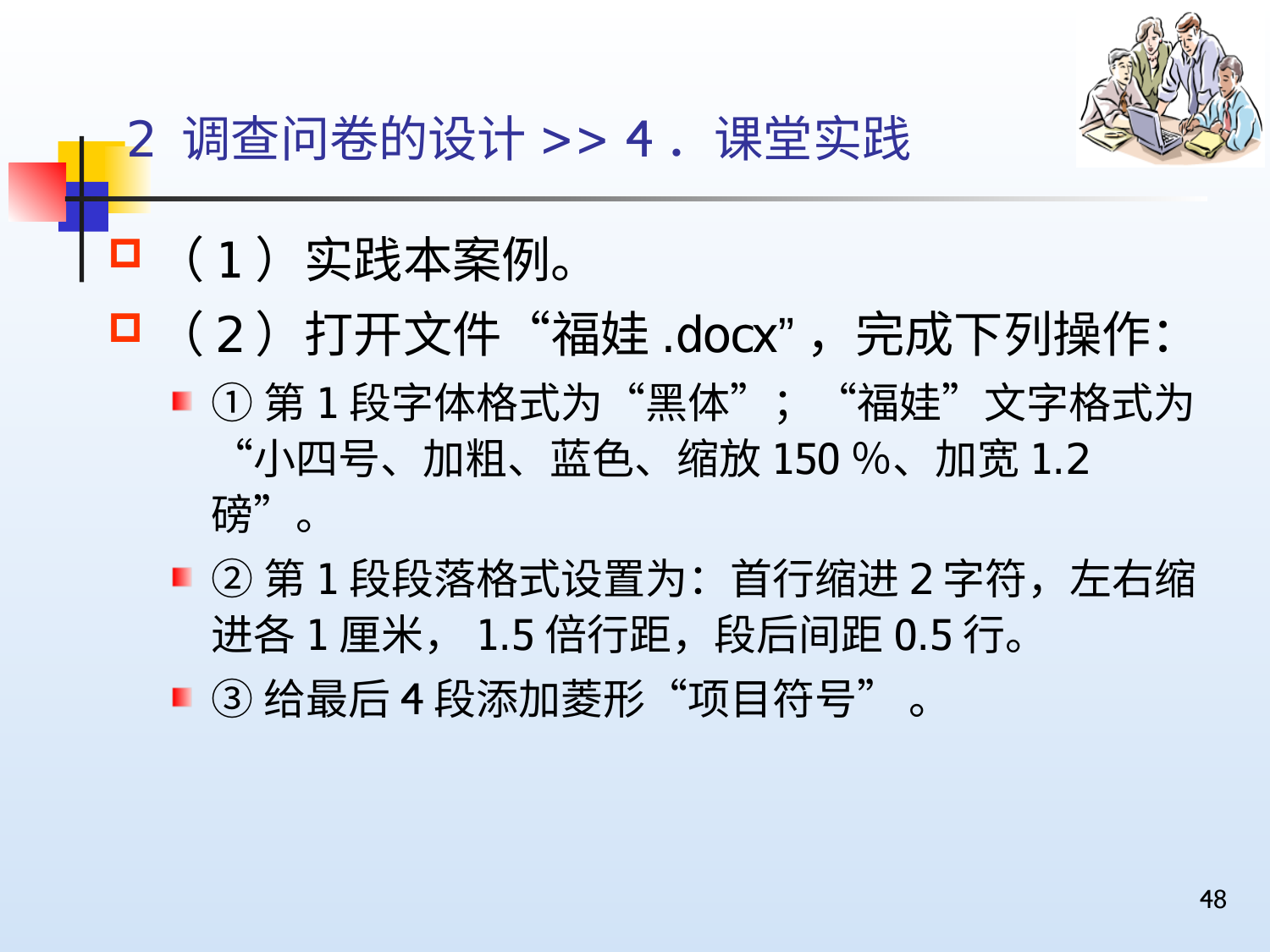

# 2 调查问卷的设计>> 4．课堂实践
（1）实践本案例。
（2）打开文件“福娃.docx”，完成下列操作：
①第1段字体格式为“黑体”；“福娃”文字格式为“小四号、加粗、蓝色、缩放150％、加宽1.2磅”。
②第1段段落格式设置为：首行缩进2字符，左右缩进各1厘米，1.5倍行距，段后间距0.5行。
③给最后4段添加菱形“项目符号” 。
48